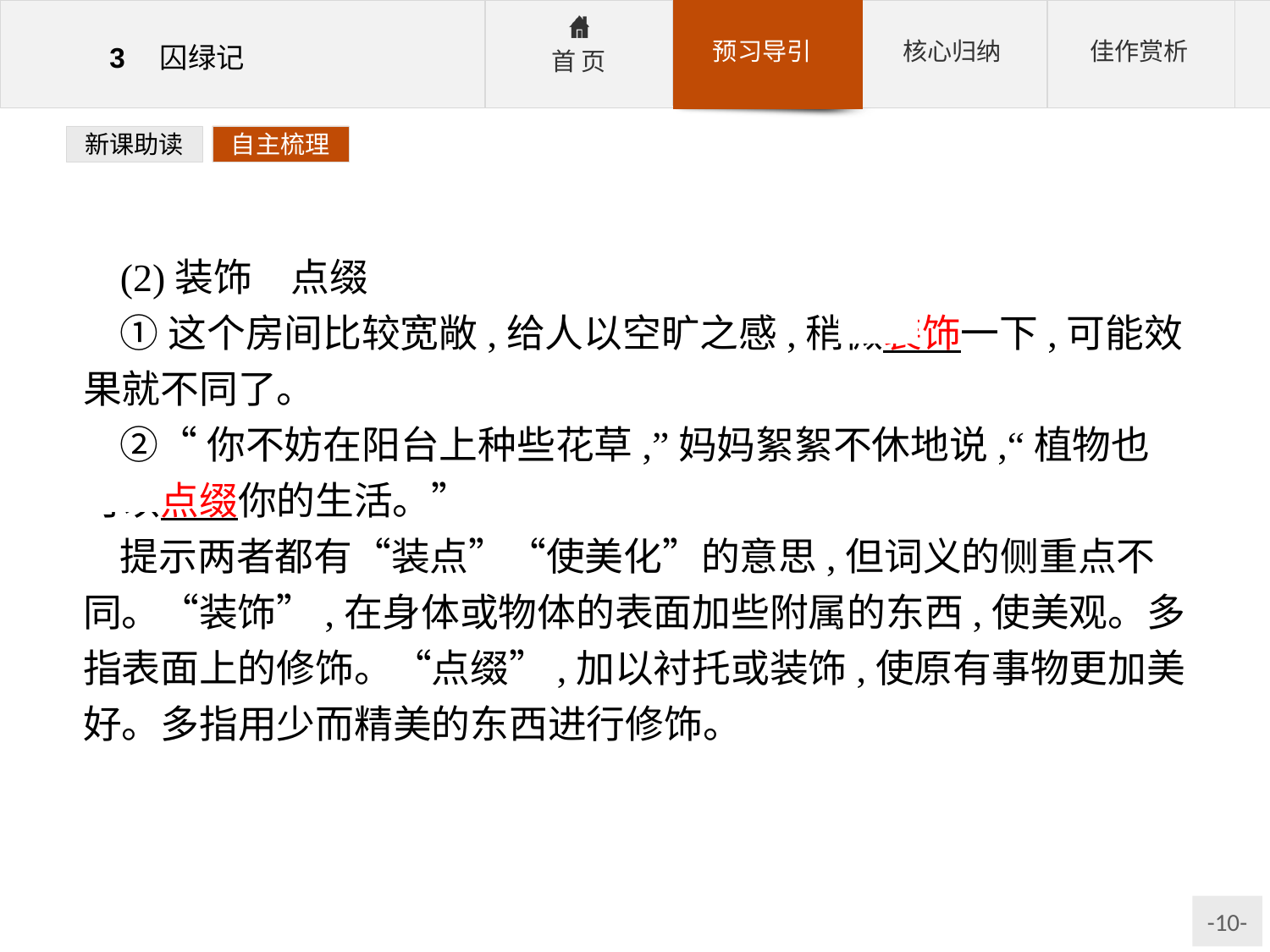

新课助读
自主梳理
(2)装饰　点缀
①这个房间比较宽敞,给人以空旷之感,稍微装饰一下,可能效果就不同了。
②“你不妨在阳台上种些花草,”妈妈絮絮不休地说,“植物也可以点缀你的生活。”
提示两者都有“装点”“使美化”的意思,但词义的侧重点不同。“装饰”,在身体或物体的表面加些附属的东西,使美观。多指表面上的修饰。“点缀”,加以衬托或装饰,使原有事物更加美好。多指用少而精美的东西进行修饰。